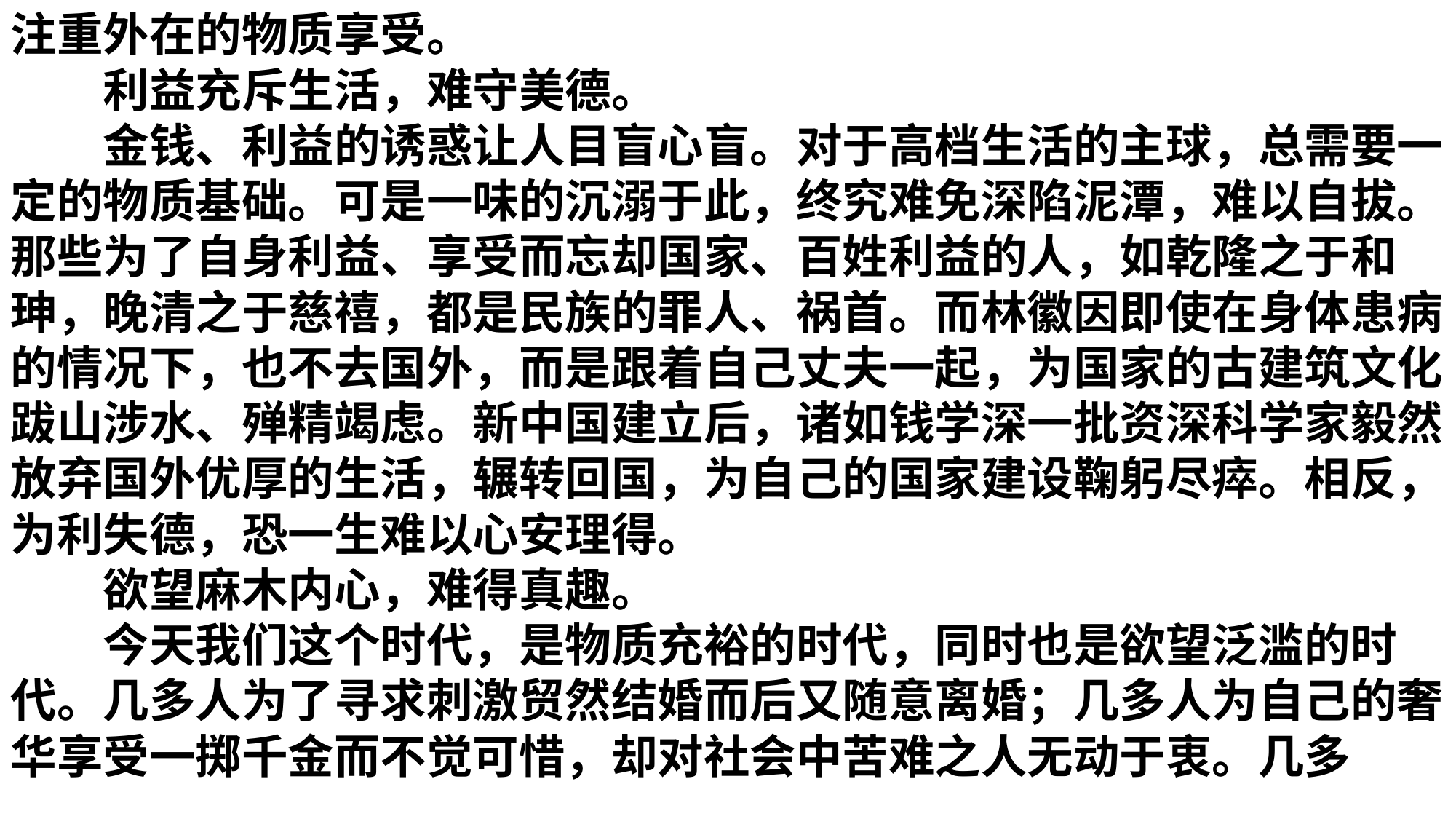

注重外在的物质享受。
　　利益充斥生活，难守美德。
　　金钱、利益的诱惑让人目盲心盲。对于高档生活的主球，总需要一定的物质基础。可是一味的沉溺于此，终究难免深陷泥潭，难以自拔。那些为了自身利益、享受而忘却国家、百姓利益的人，如乾隆之于和珅，晚清之于慈禧，都是民族的罪人、祸首。而林徽因即使在身体患病的情况下，也不去国外，而是跟着自己丈夫一起，为国家的古建筑文化跋山涉水、殚精竭虑。新中国建立后，诸如钱学深一批资深科学家毅然放弃国外优厚的生活，辗转回国，为自己的国家建设鞠躬尽瘁。相反，为利失德，恐一生难以心安理得。
　　欲望麻木内心，难得真趣。
　　今天我们这个时代，是物质充裕的时代，同时也是欲望泛滥的时代。几多人为了寻求刺激贸然结婚而后又随意离婚；几多人为自己的奢华享受一掷千金而不觉可惜，却对社会中苦难之人无动于衷。几多